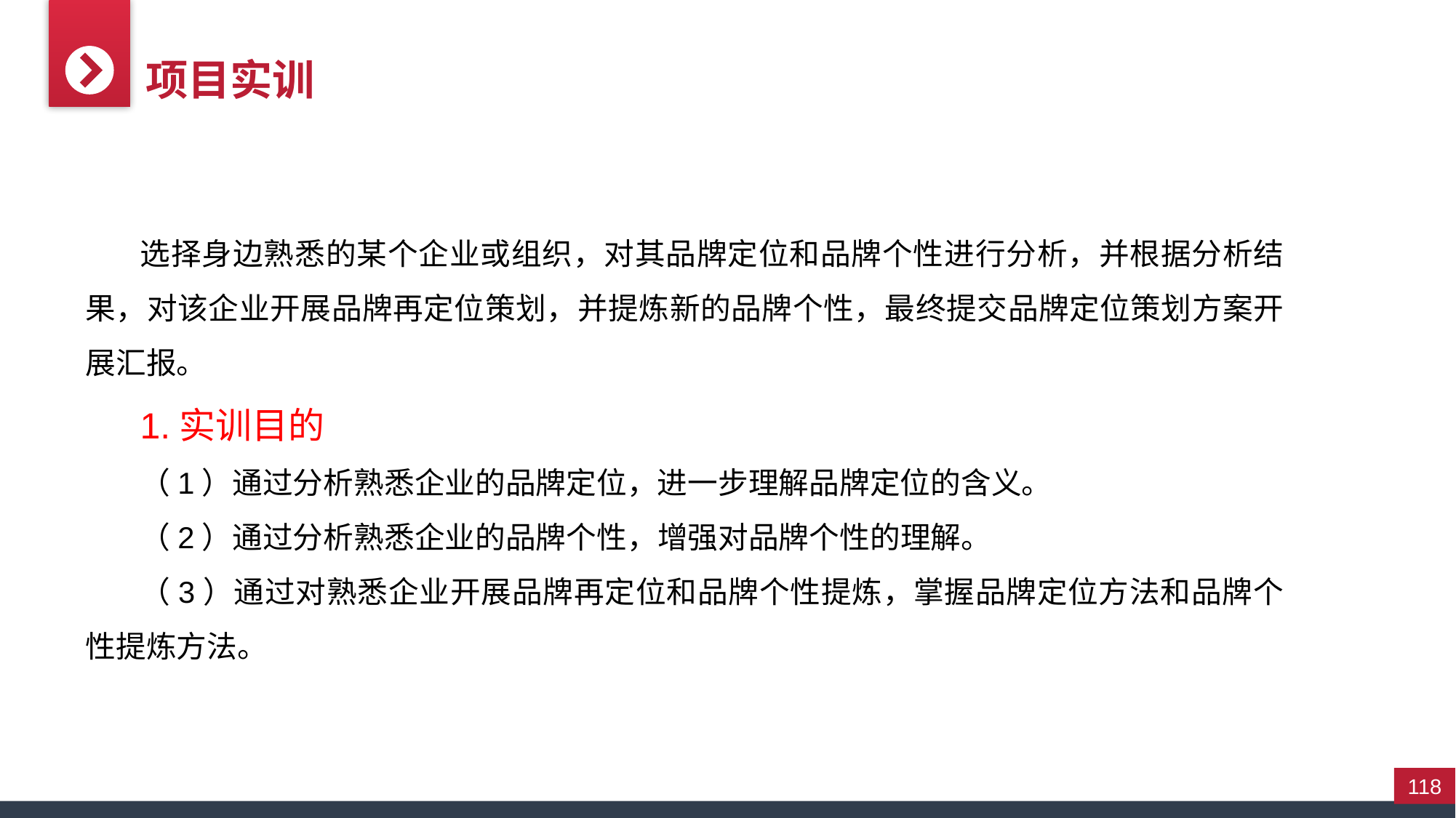

项目实训
选择身边熟悉的某个企业或组织，对其品牌定位和品牌个性进行分析，并根据分析结果，对该企业开展品牌再定位策划，并提炼新的品牌个性，最终提交品牌定位策划方案开展汇报。
1.实训目的
（1）通过分析熟悉企业的品牌定位，进一步理解品牌定位的含义。
（2）通过分析熟悉企业的品牌个性，增强对品牌个性的理解。
（3）通过对熟悉企业开展品牌再定位和品牌个性提炼，掌握品牌定位方法和品牌个性提炼方法。